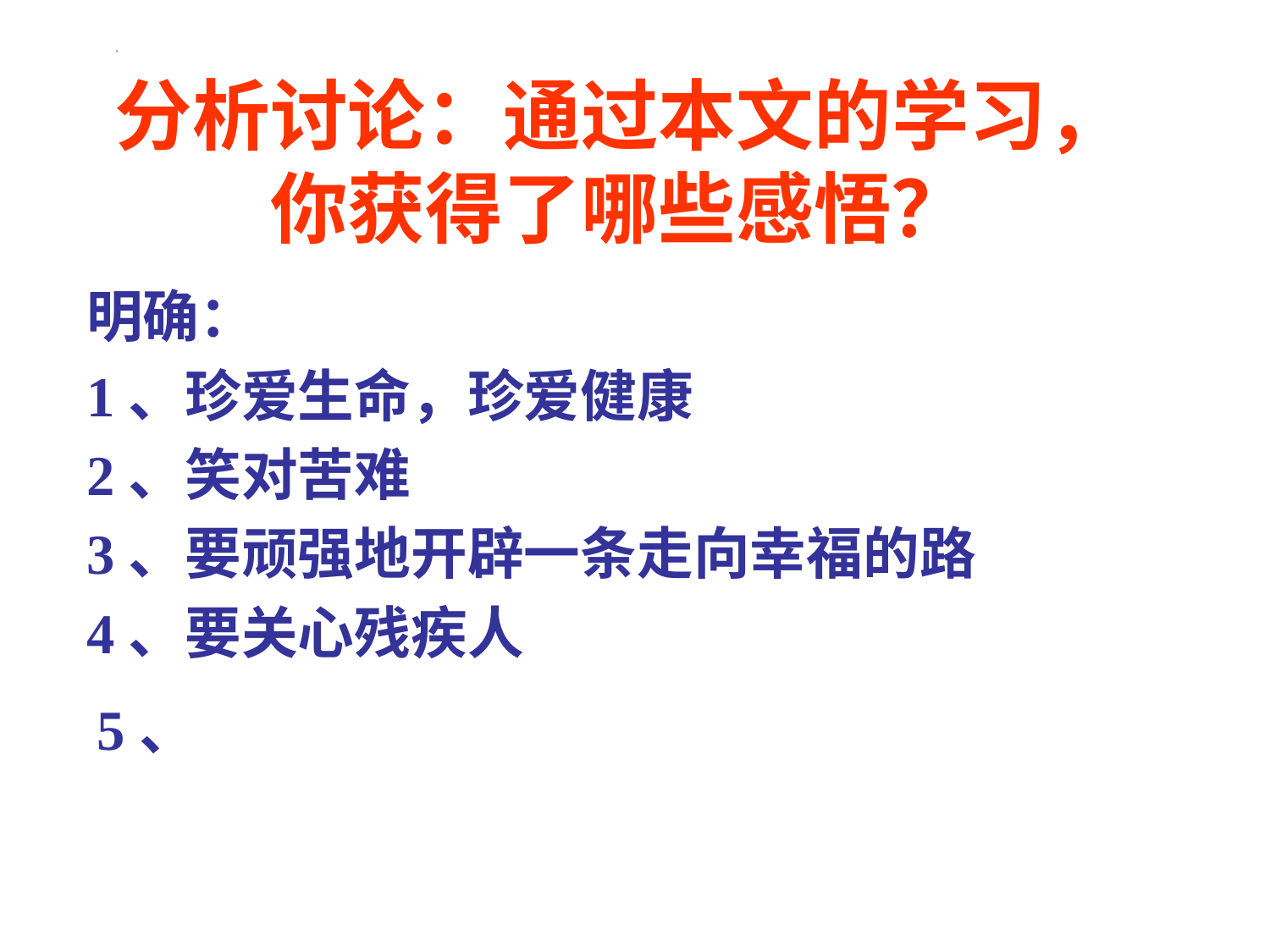

分析讨论：通过本文的学习，你获得了哪些感悟？
明确：
1、珍爱生命，珍爱健康
2、笑对苦难
3、要顽强地开辟一条走向幸福的路
4、要关心残疾人

5、